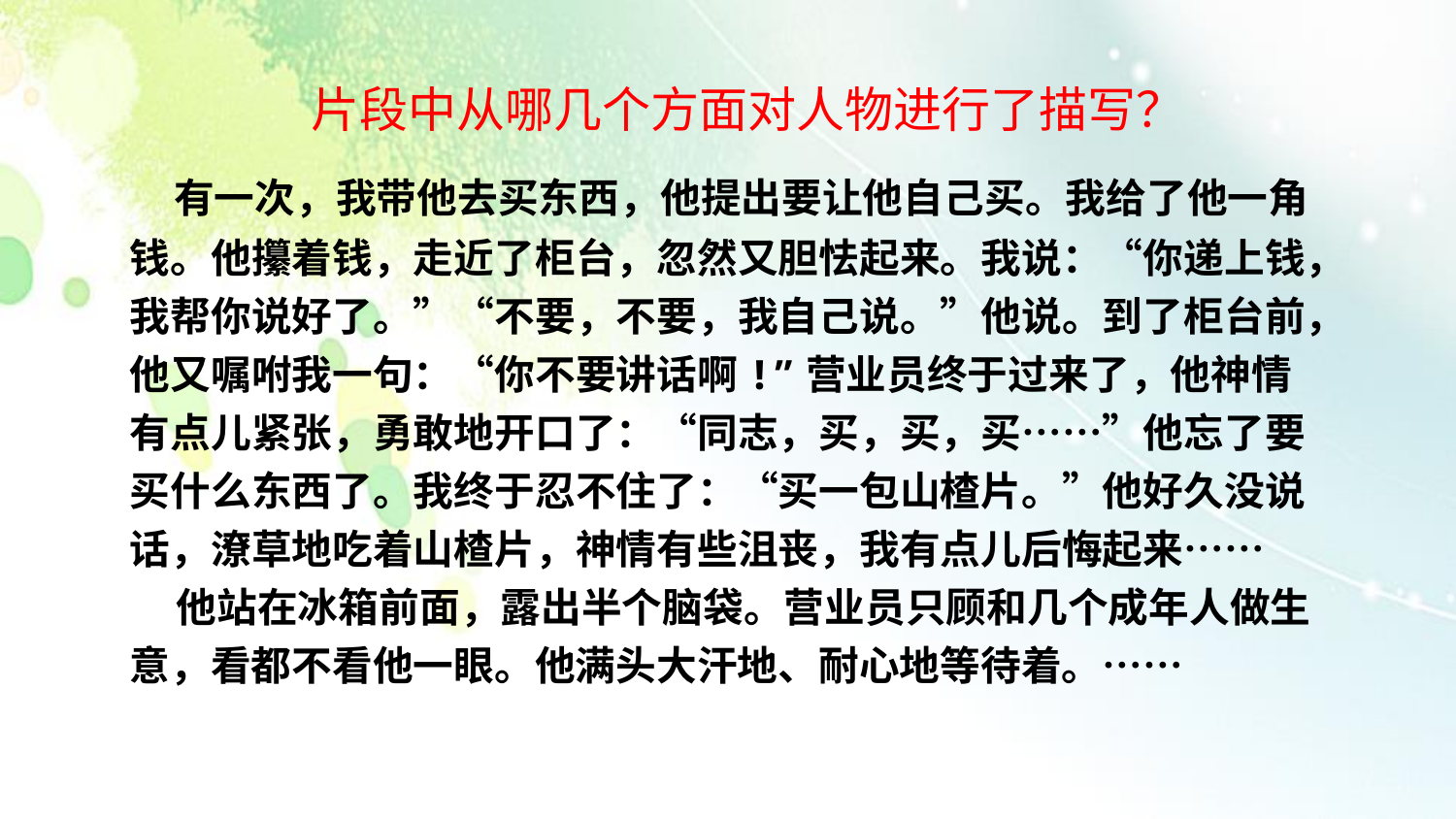

片段中从哪几个方面对人物进行了描写？
    有一次，我带他去买东西，他提出要让他自己买。我给了他一角钱。他攥着钱，走近了柜台，忽然又胆怯起来。我说：“你递上钱，我帮你说好了。”“不要，不要，我自己说。”他说。到了柜台前，他又嘱咐我一句：“你不要讲话啊!”营业员终于过来了，他神情有点儿紧张，勇敢地开口了：“同志，买，买，买……”他忘了要买什么东西了。我终于忍不住了：“买一包山楂片。”他好久没说话，潦草地吃着山楂片，神情有些沮丧，我有点儿后悔起来……
    他站在冰箱前面，露出半个脑袋。营业员只顾和几个成年人做生意，看都不看他一眼。他满头大汗地、耐心地等待着。……